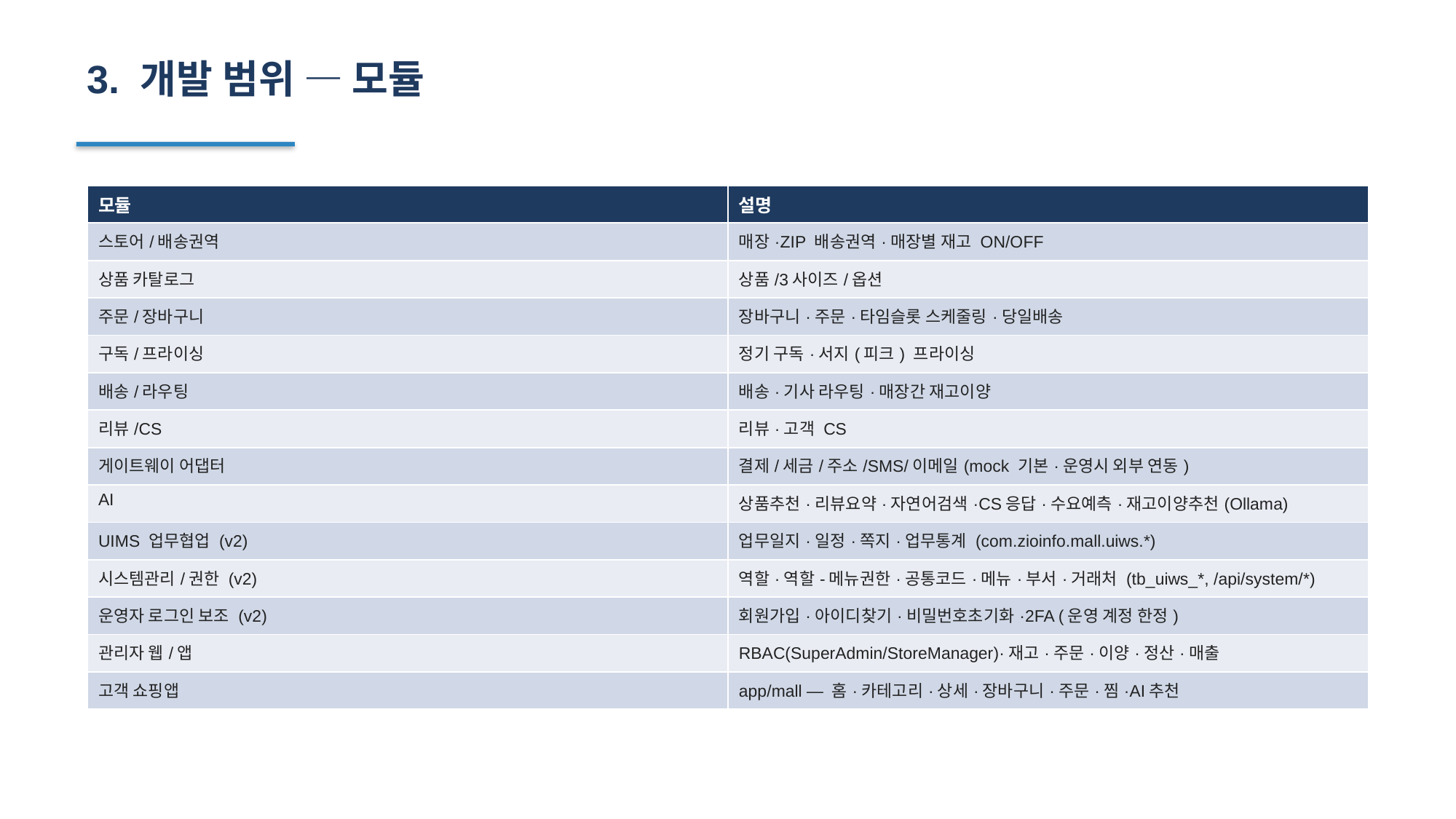

3. 개발 범위 — 모듈

| 모듈 | 설명 |
| --- | --- |
| 스토어/배송권역 | 매장·ZIP 배송권역·매장별 재고 ON/OFF |
| 상품 카탈로그 | 상품/3사이즈/옵션 |
| 주문/장바구니 | 장바구니·주문·타임슬롯 스케줄링·당일배송 |
| 구독/프라이싱 | 정기 구독·서지(피크) 프라이싱 |
| 배송/라우팅 | 배송·기사 라우팅·매장간 재고이양 |
| 리뷰/CS | 리뷰·고객 CS |
| 게이트웨이 어댑터 | 결제/세금/주소/SMS/이메일(mock 기본·운영시 외부 연동) |
| AI | 상품추천·리뷰요약·자연어검색·CS응답·수요예측·재고이양추천(Ollama) |
| UIMS 업무협업 (v2) | 업무일지·일정·쪽지·업무통계 (com.zioinfo.mall.uiws.\*) |
| 시스템관리/권한 (v2) | 역할·역할-메뉴권한·공통코드·메뉴·부서·거래처 (tb\_uiws\_\*, /api/system/\*) |
| 운영자 로그인 보조 (v2) | 회원가입·아이디찾기·비밀번호초기화·2FA (운영 계정 한정) |
| 관리자 웹/앱 | RBAC(SuperAdmin/StoreManager)·재고·주문·이양·정산·매출 |
| 고객 쇼핑앱 | app/mall — 홈·카테고리·상세·장바구니·주문·찜·AI추천 |